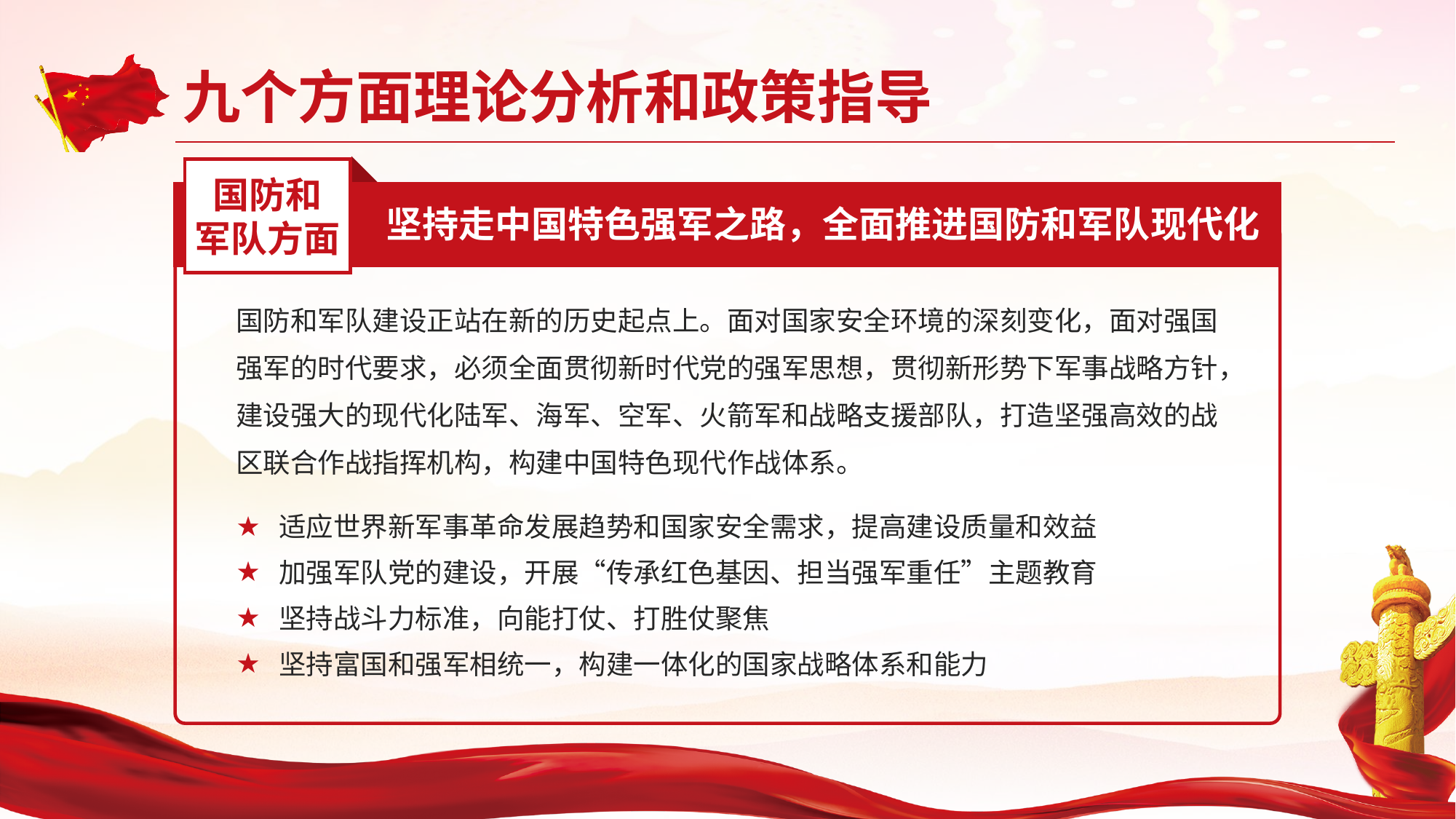

国防和
军队方面

坚持走中国特色强军之路，全面推进国防和军队现代化
国防和军队建设正站在新的历史起点上。面对国家安全环境的深刻变化，面对强国强军的时代要求，必须全面贯彻新时代党的强军思想，贯彻新形势下军事战略方针，建设强大的现代化陆军、海军、空军、火箭军和战略支援部队，打造坚强高效的战区联合作战指挥机构，构建中国特色现代作战体系。
适应世界新军事革命发展趋势和国家安全需求，提高建设质量和效益
加强军队党的建设，开展“传承红色基因、担当强军重任”主题教育
坚持战斗力标准，向能打仗、打胜仗聚焦
坚持富国和强军相统一，构建一体化的国家战略体系和能力